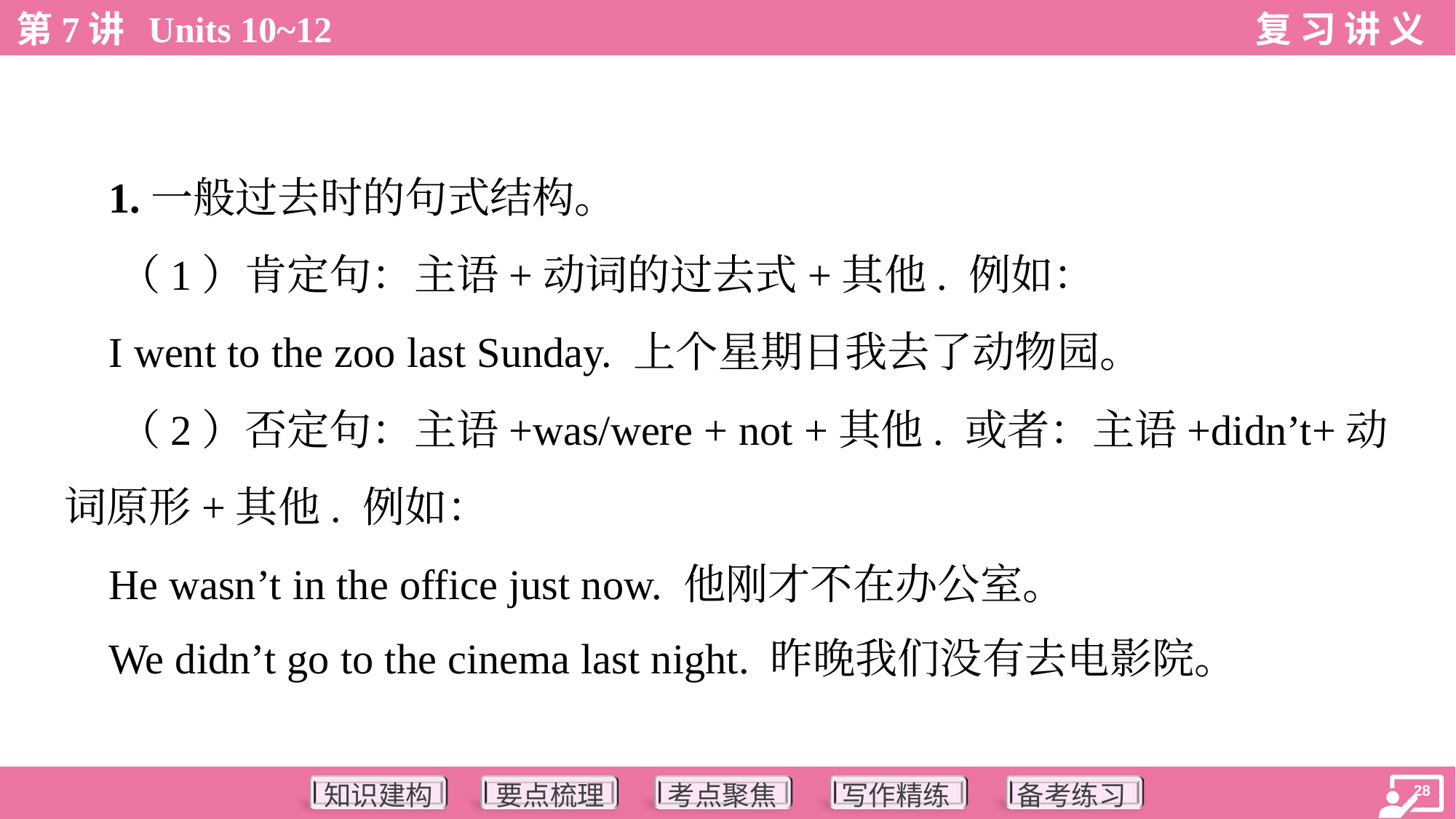

1.一般过去时的句式结构。
    （1）肯定句：主语+动词的过去式+其他. 例如：
    I went to the zoo last Sunday. 上个星期日我去了动物园。
    （2）否定句：主语+was/were + not +其他. 或者：主语+didn’t+动
词原形+其他. 例如：
    He wasn’t in the office just now. 他刚才不在办公室。
    We didn’t go to the cinema last night. 昨晚我们没有去电影院。